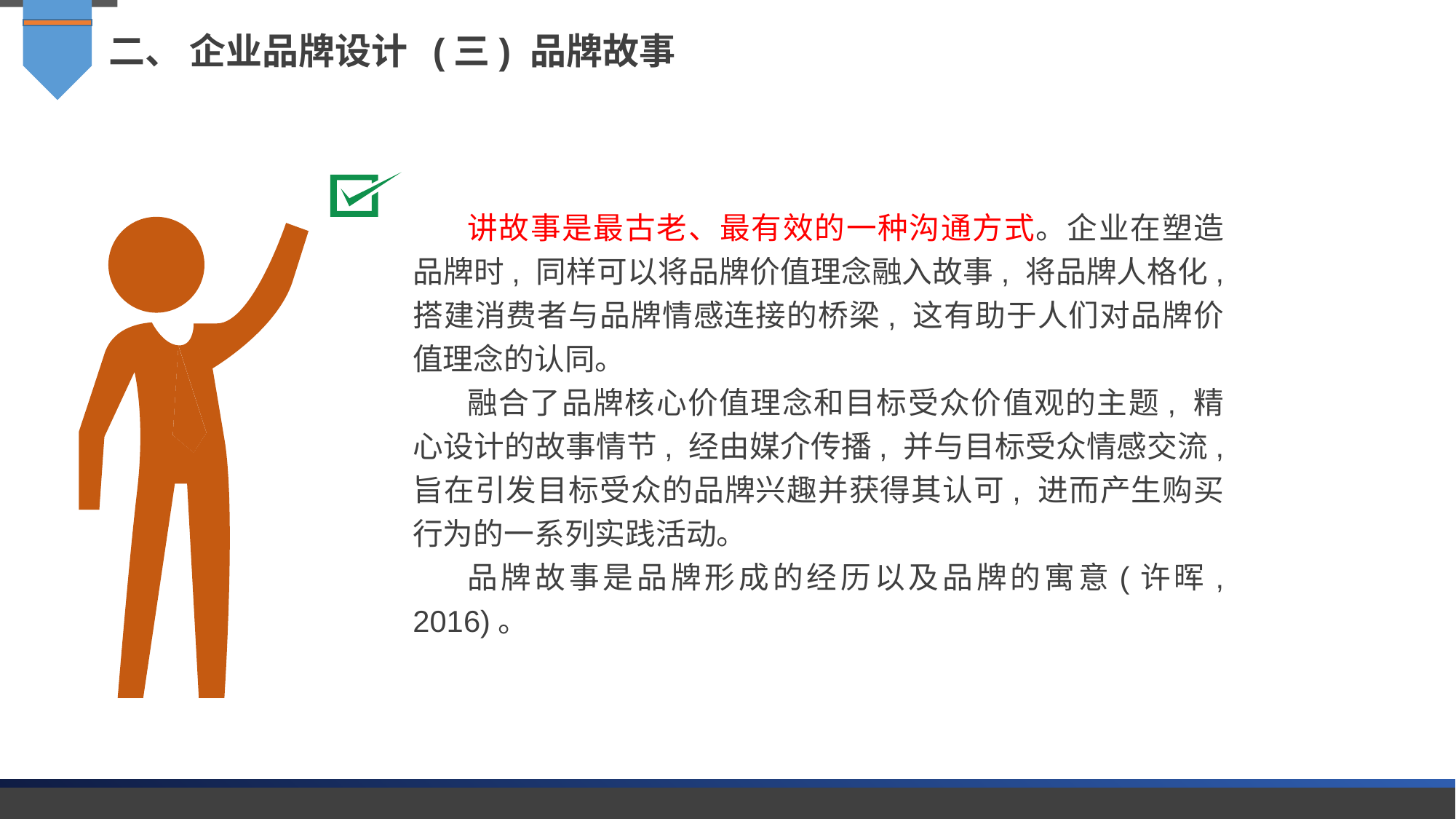

二、 企业品牌设计  (三) 品牌故事

讲故事是最古老、最有效的一种沟通方式。企业在塑造品牌时, 同样可以将品牌价值理念融入故事, 将品牌人格化, 搭建消费者与品牌情感连接的桥梁, 这有助于人们对品牌价值理念的认同。
融合了品牌核心价值理念和目标受众价值观的主题, 精心设计的故事情节, 经由媒介传播, 并与目标受众情感交流, 旨在引发目标受众的品牌兴趣并获得其认可, 进而产生购买行为的一系列实践活动。
品牌故事是品牌形成的经历以及品牌的寓意(许晖, 2016)。